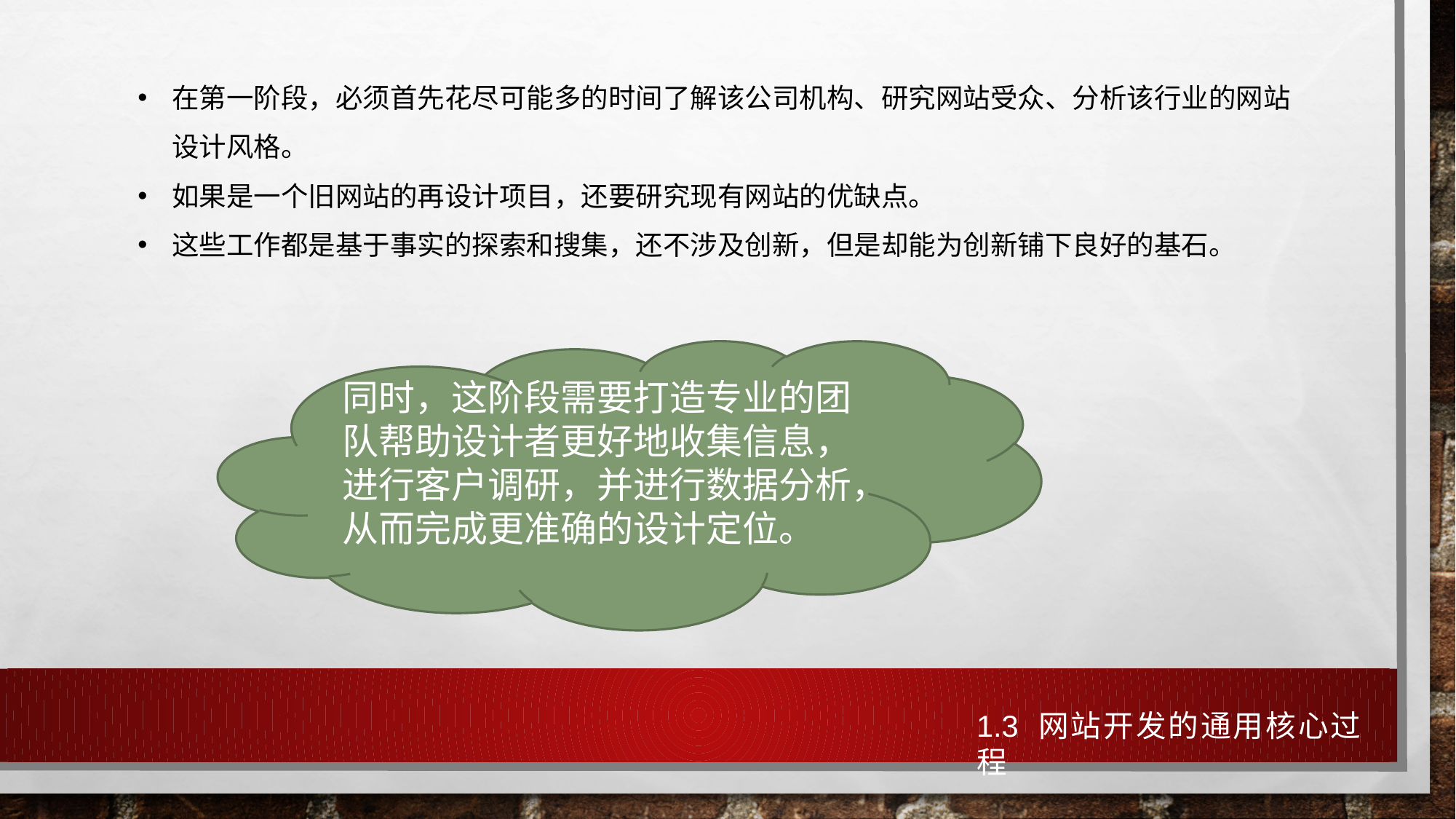

在第一阶段，必须首先花尽可能多的时间了解该公司机构、研究网站受众、分析该行业的网站设计风格。
如果是一个旧网站的再设计项目，还要研究现有网站的优缺点。
这些工作都是基于事实的探索和搜集，还不涉及创新，但是却能为创新铺下良好的基石。
同时，这阶段需要打造专业的团队帮助设计者更好地收集信息，进行客户调研，并进行数据分析，从而完成更准确的设计定位。

1.3 网站开发的通用核心过程